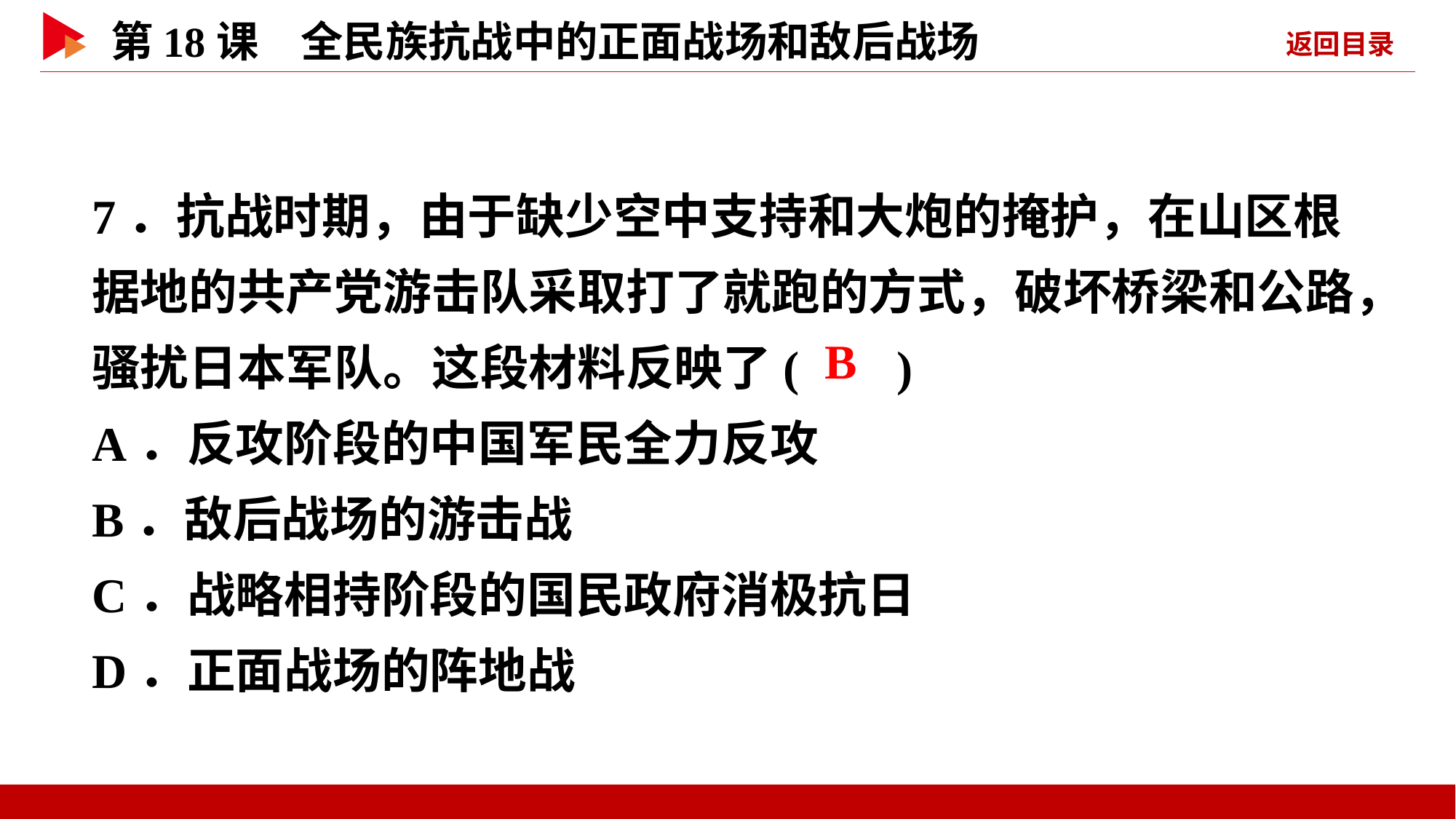

7．抗战时期，由于缺少空中支持和大炮的掩护，在山区根据地的共产党游击队采取打了就跑的方式，破坏桥梁和公路，骚扰日本军队。这段材料反映了(        )
A．反攻阶段的中国军民全力反攻
B．敌后战场的游击战
C．战略相持阶段的国民政府消极抗日
D．正面战场的阵地战
   B